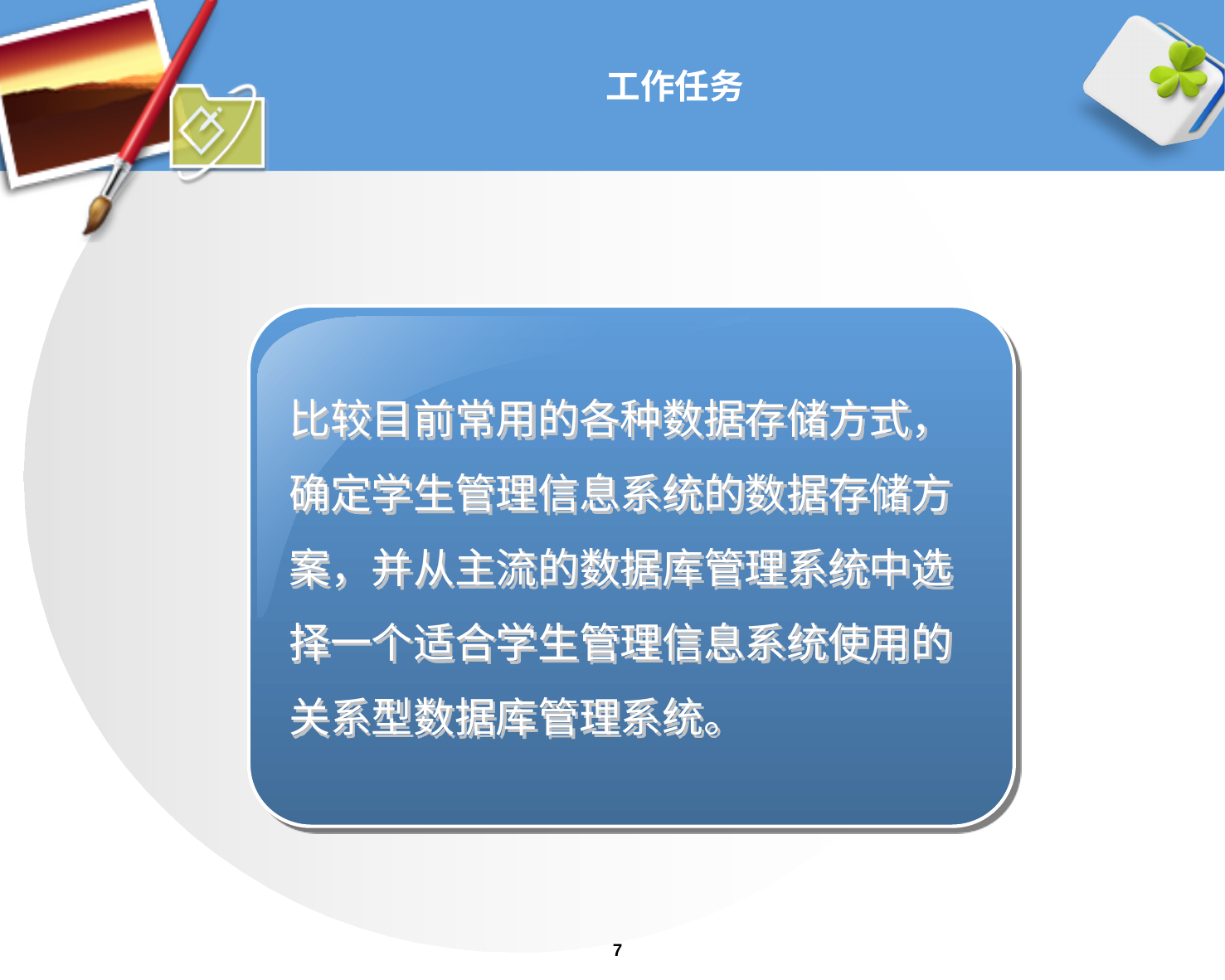

# 工作任务

比较目前常用的各种数据存储方式，确定学生管理信息系统的数据存储方案，并从主流的数据库管理系统中选择一个适合学生管理信息系统使用的关系型数据库管理系统。
7